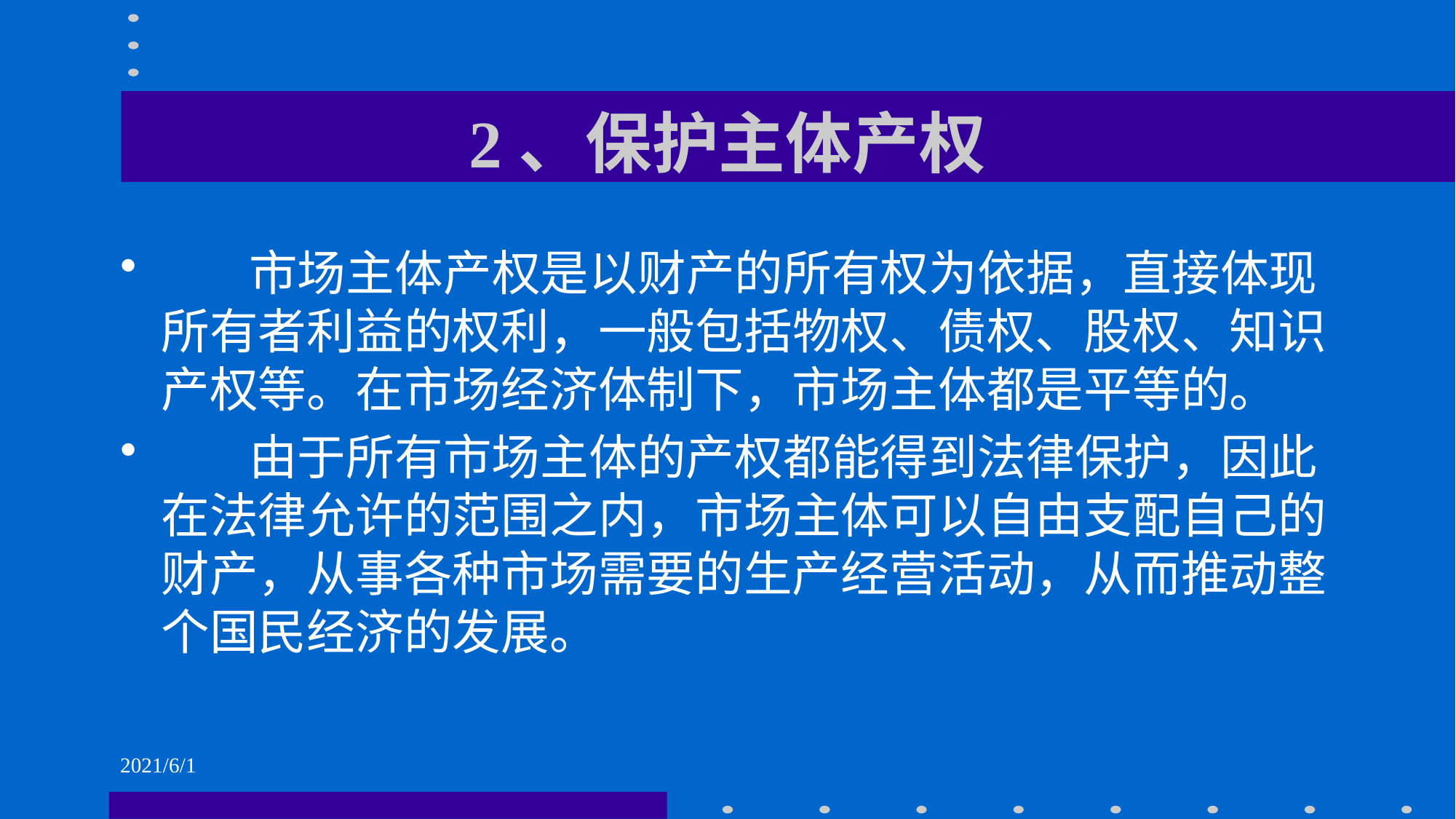

# 2、保护主体产权
       市场主体产权是以财产的所有权为依据，直接体现所有者利益的权利，一般包括物权、债权、股权、知识产权等。在市场经济体制下，市场主体都是平等的。
       由于所有市场主体的产权都能得到法律保护，因此在法律允许的范围之内，市场主体可以自由支配自己的财产，从事各种市场需要的生产经营活动，从而推动整个国民经济的发展。

2021/6/1